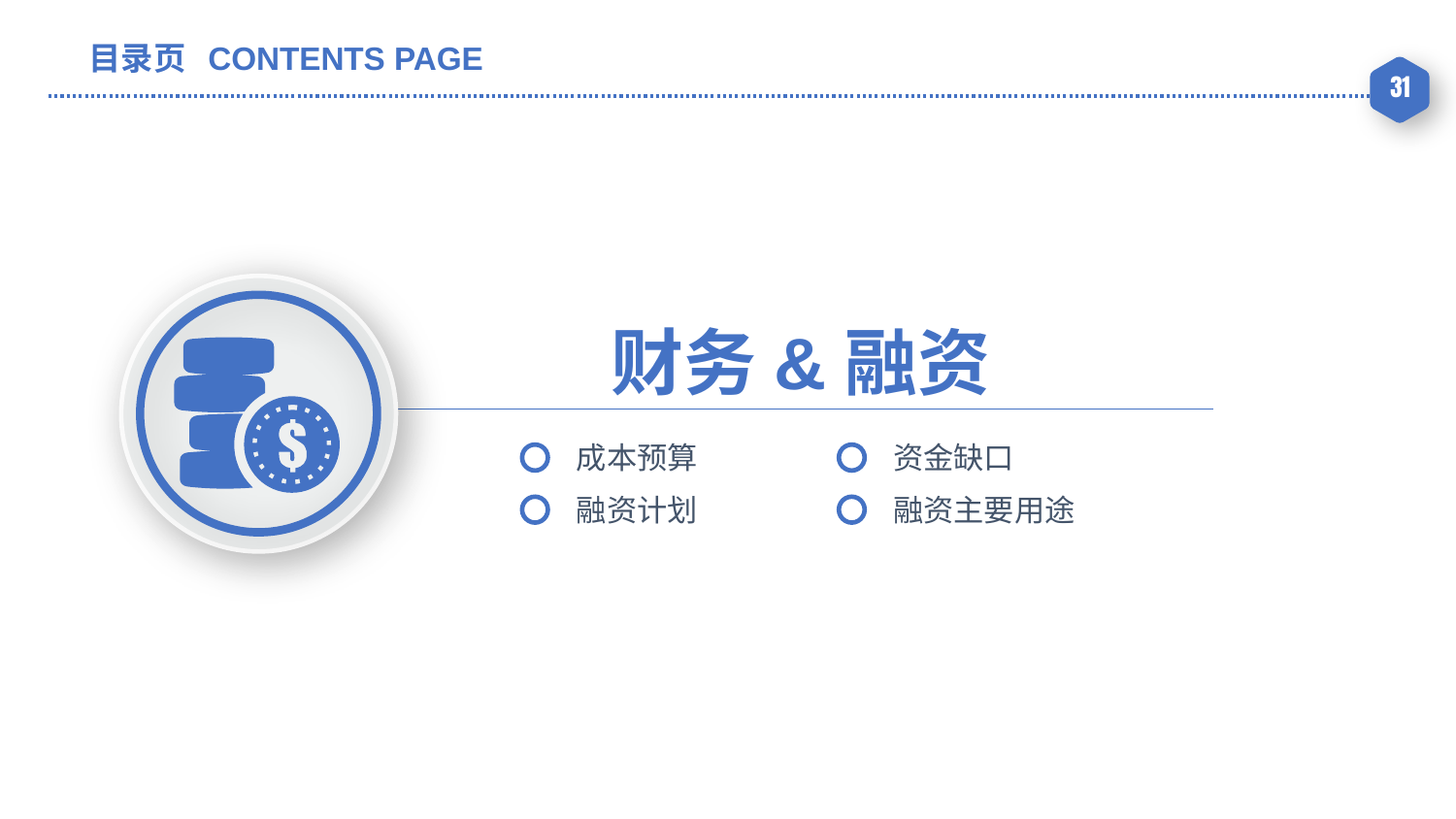

目录页  CONTENTS PAGE

财务&融资

成本预算
资金缺口

融资计划
融资主要用途